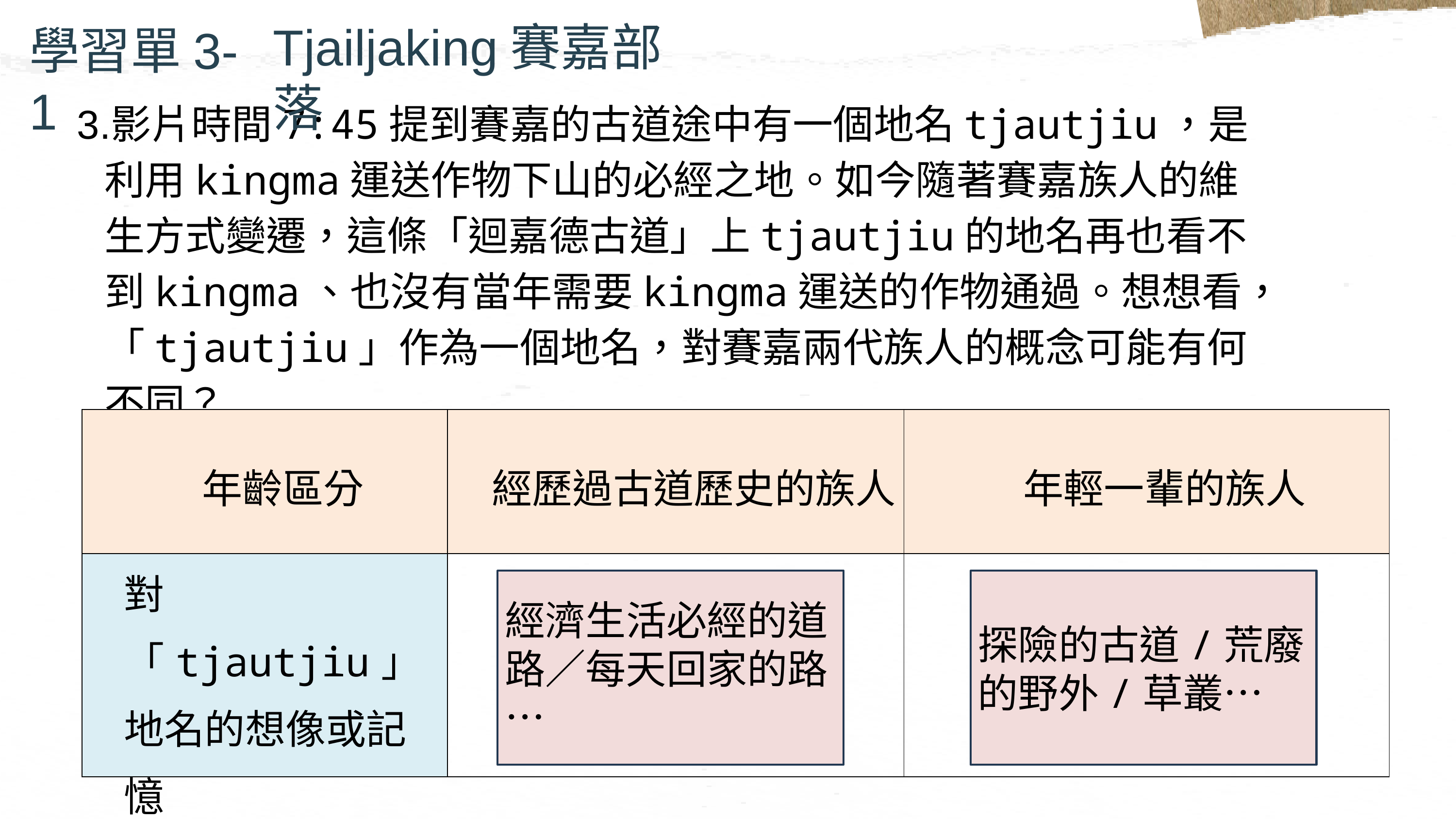

Tjailjaking賽嘉部落
學習單3-1
影片時間7:45提到賽嘉的古道途中有一個地名tjautjiu，是利用kingma運送作物下山的必經之地。如今隨著賽嘉族人的維生方式變遷，這條「迴嘉德古道」上tjautjiu的地名再也看不到kingma、也沒有當年需要kingma運送的作物通過。想想看，「tjautjiu」作為一個地名，對賽嘉兩代族人的概念可能有何不同？
| 年齡區分 | 經歷過古道歷史的族人 | 年輕一輩的族人 |
| --- | --- | --- |
| 對「tjautjiu」地名的想像或記憶 |  |  |
經濟生活必經的道路／每天回家的路…
探險的古道/荒廢的野外/草叢…